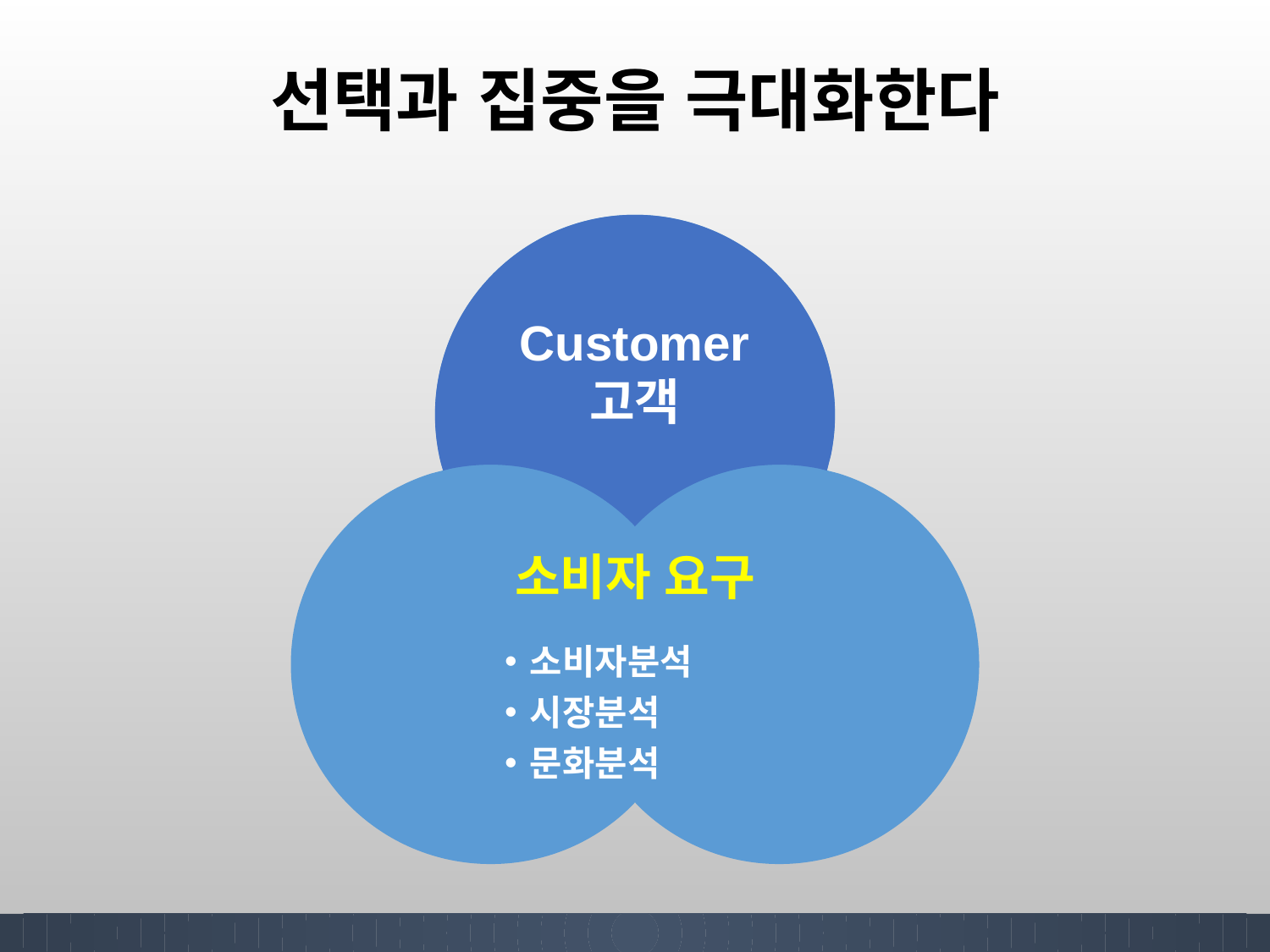

# 선택과 집중을 극대화한다

Customer
고객
소비자 요구
소비자분석
시장분석
문화분석